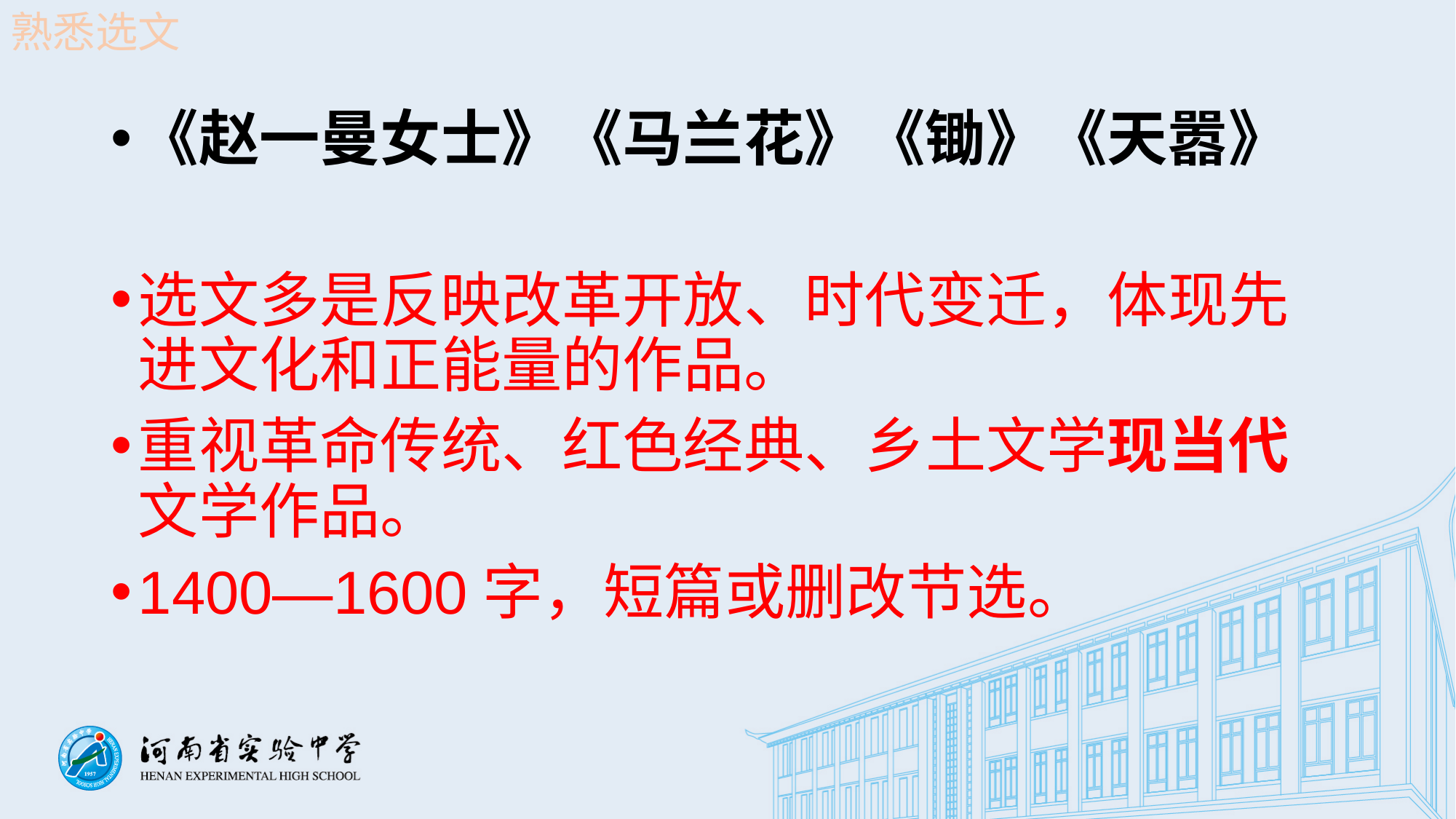

熟悉选文
《赵一曼女士》《马兰花》《锄》《天嚣》

选文多是反映改革开放、时代变迁，体现先进文化和正能量的作品。
重视革命传统、红色经典、乡土文学现当代文学作品。
1400—1600字，短篇或删改节选。